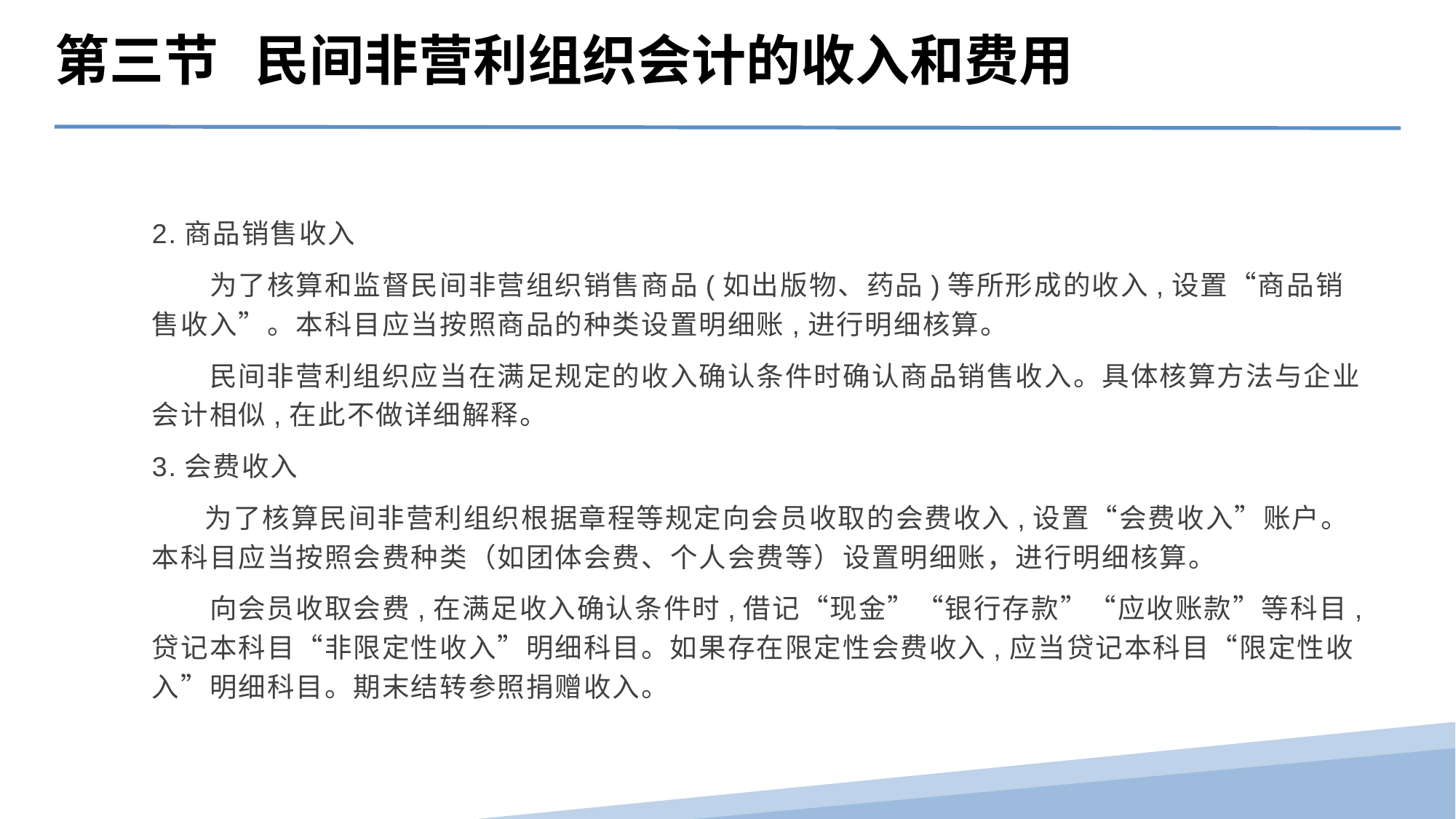

第三节   民间非营利组织会计的收入和费用
2.商品销售收入
　　为了核算和监督民间非营组织销售商品(如出版物、药品)等所形成的收入,设置“商品销售收入”。本科目应当按照商品的种类设置明细账,进行明细核算。
　　民间非营利组织应当在满足规定的收入确认条件时确认商品销售收入。具体核算方法与企业会计相似,在此不做详细解释。
3.会费收入
      为了核算民间非营利组织根据章程等规定向会员收取的会费收入,设置“会费收入”账户。本科目应当按照会费种类（如团体会费、个人会费等）设置明细账，进行明细核算。
　　向会员收取会费,在满足收入确认条件时,借记“现金”“银行存款”“应收账款”等科目,贷记本科目“非限定性收入”明细科目。如果存在限定性会费收入,应当贷记本科目“限定性收入”明细科目。期末结转参照捐赠收入。